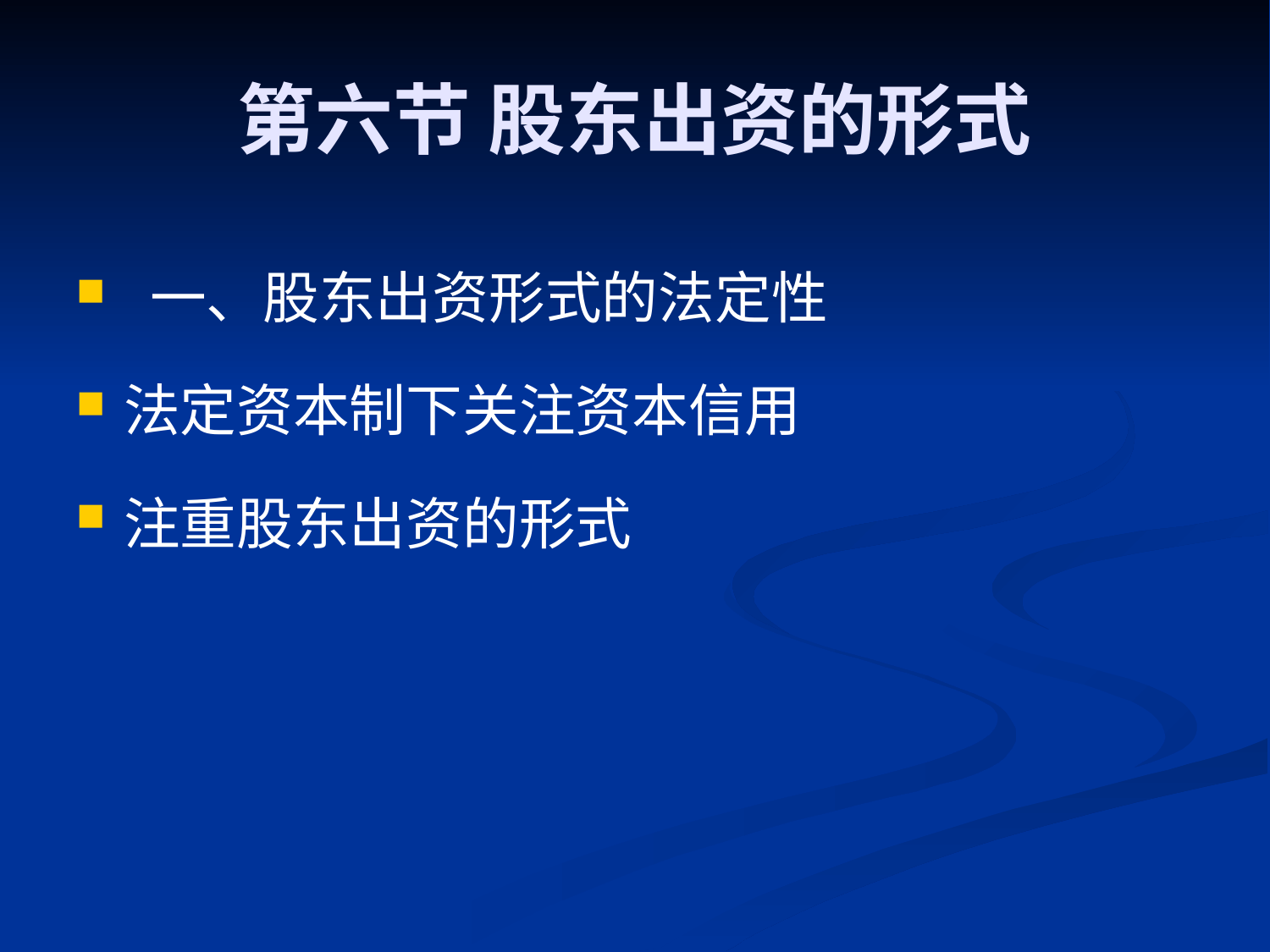

# 第六节 股东出资的形式
 一、股东出资形式的法定性
法定资本制下关注资本信用
注重股东出资的形式